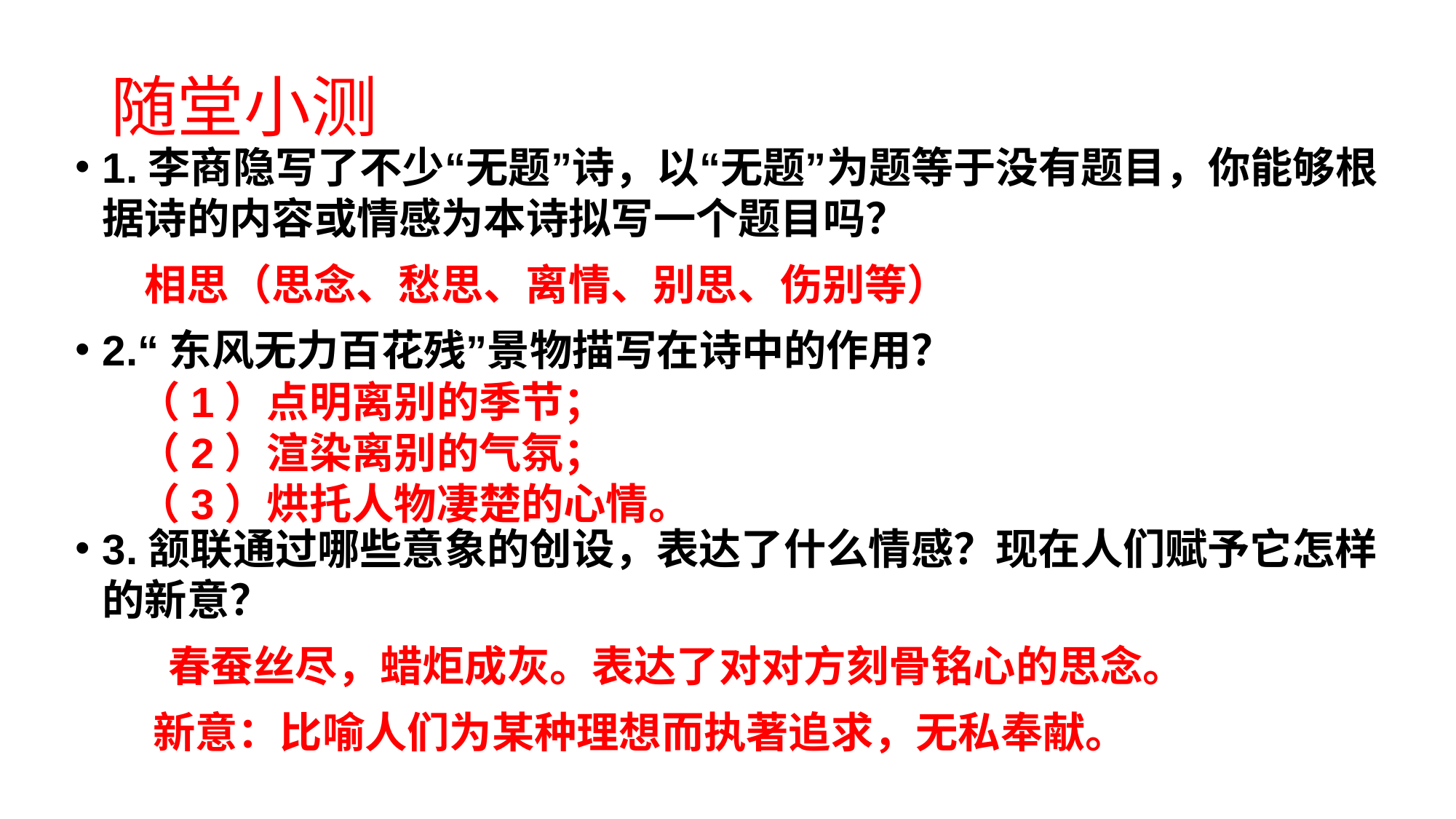

随堂小测
1.李商隐写了不少“无题”诗，以“无题”为题等于没有题目，你能够根据诗的内容或情感为本诗拟写一个题目吗？
     相思（思念、愁思、离情、别思、伤别等）
2.“东风无力百花残”景物描写在诗中的作用？

3.颔联通过哪些意象的创设，表达了什么情感？现在人们赋予它怎样的新意？
       春蚕丝尽，蜡炬成灰。表达了对对方刻骨铭心的思念。
       新意：比喻人们为某种理想而执著追求，无私奉献。

（1）点明离别的季节；
（2）渲染离别的气氛；
（3）烘托人物凄楚的心情。